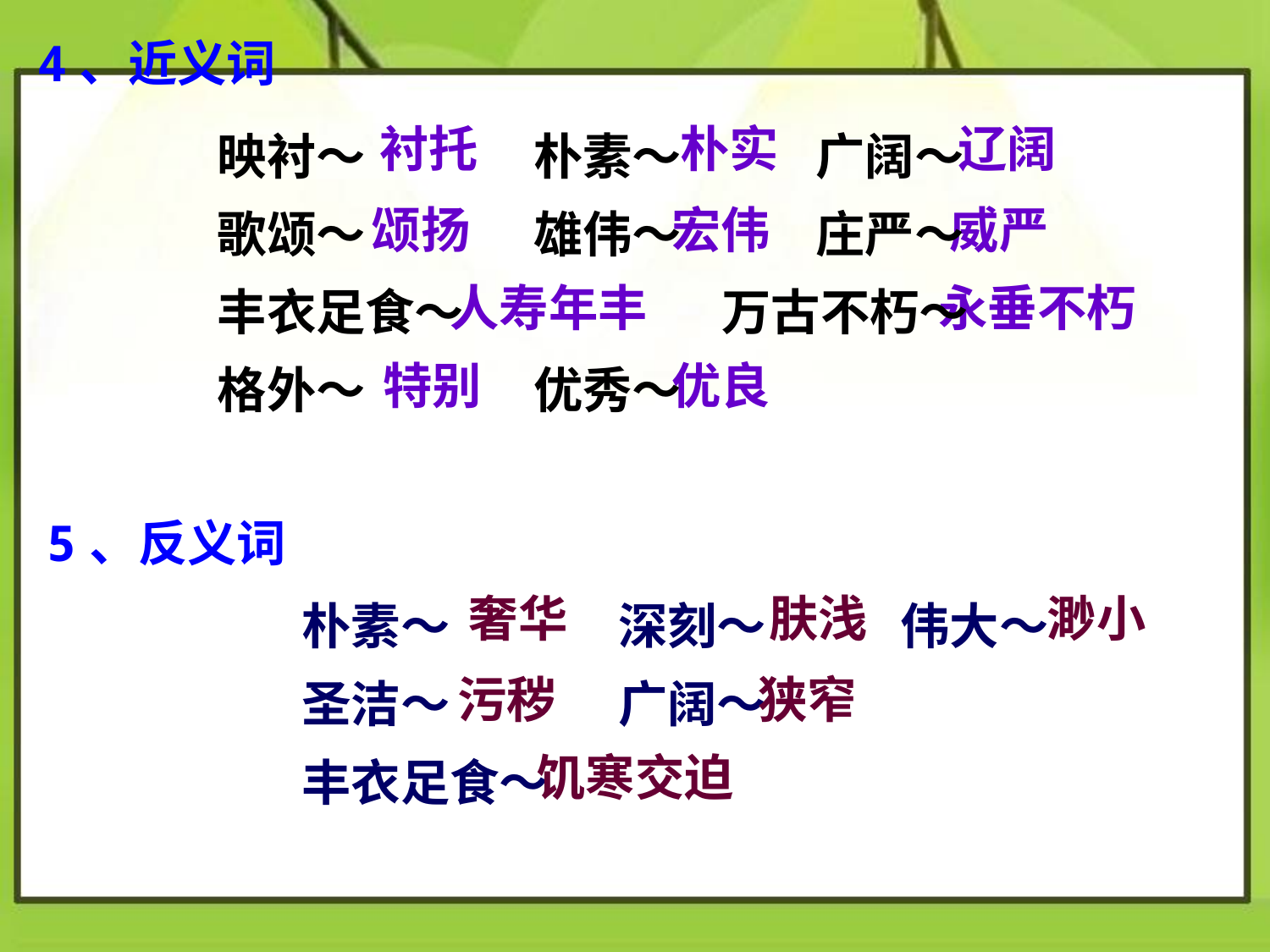

4、近义词
     衬托                  朴实                辽阔
      颂扬                  宏伟                威严
             人寿年丰                          永垂不朽
       特别                 优良
映衬～               朴素～            广阔～
歌颂～               雄伟～            庄严～
丰衣足食～                       万古不朽～
格外～               优秀～
5、反义词

      奢华                  肤浅                渺小
       污秽                  狭窄
              饥寒交迫
朴素～               深刻～            伟大～
圣洁～               广阔～
丰衣足食～